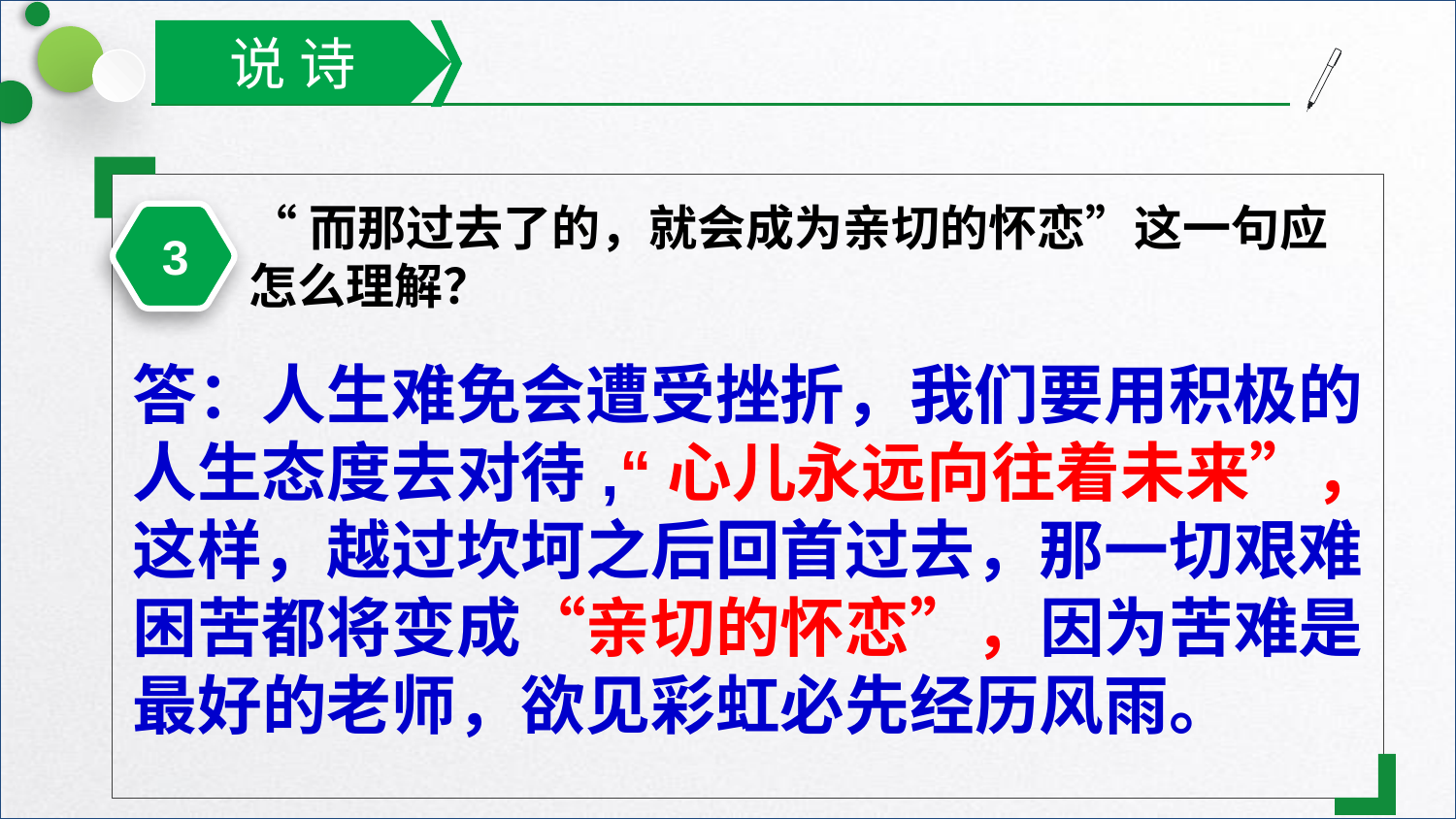

说 诗

“而那过去了的，就会成为亲切的怀恋”这一句应怎么理解？

3
1
答：人生难免会遭受挫折，我们要用积极的人生态度去对待,“心儿永远向往着未来”，这样，越过坎坷之后回首过去，那一切艰难困苦都将变成“亲切的怀恋”，因为苦难是最好的老师，欲见彩虹必先经历风雨。